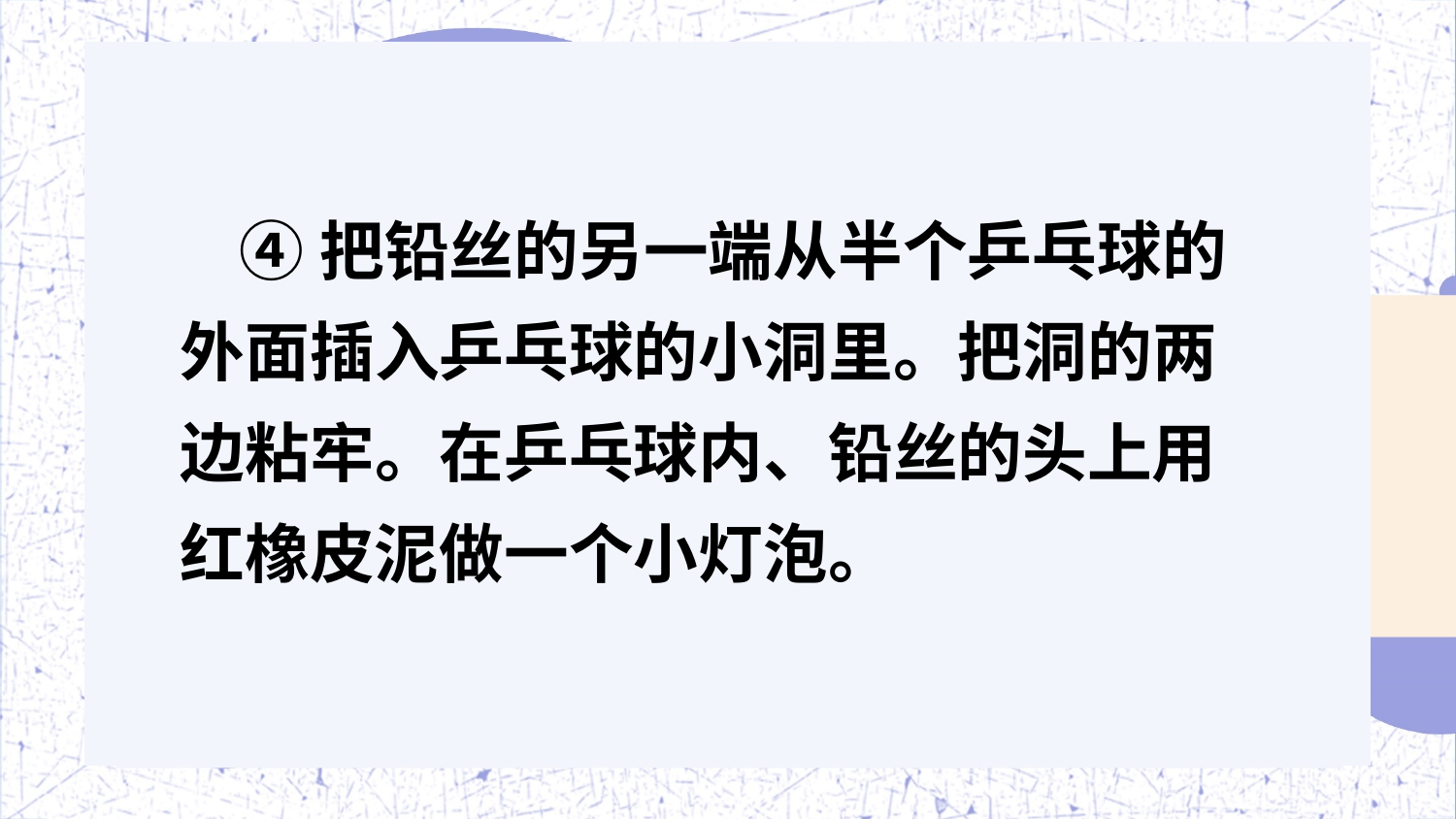

④把铅丝的另一端从半个乒乓球的外面插入乒乓球的小洞里。把洞的两边粘牢。在乒乓球内、铅丝的头上用红橡皮泥做一个小灯泡。